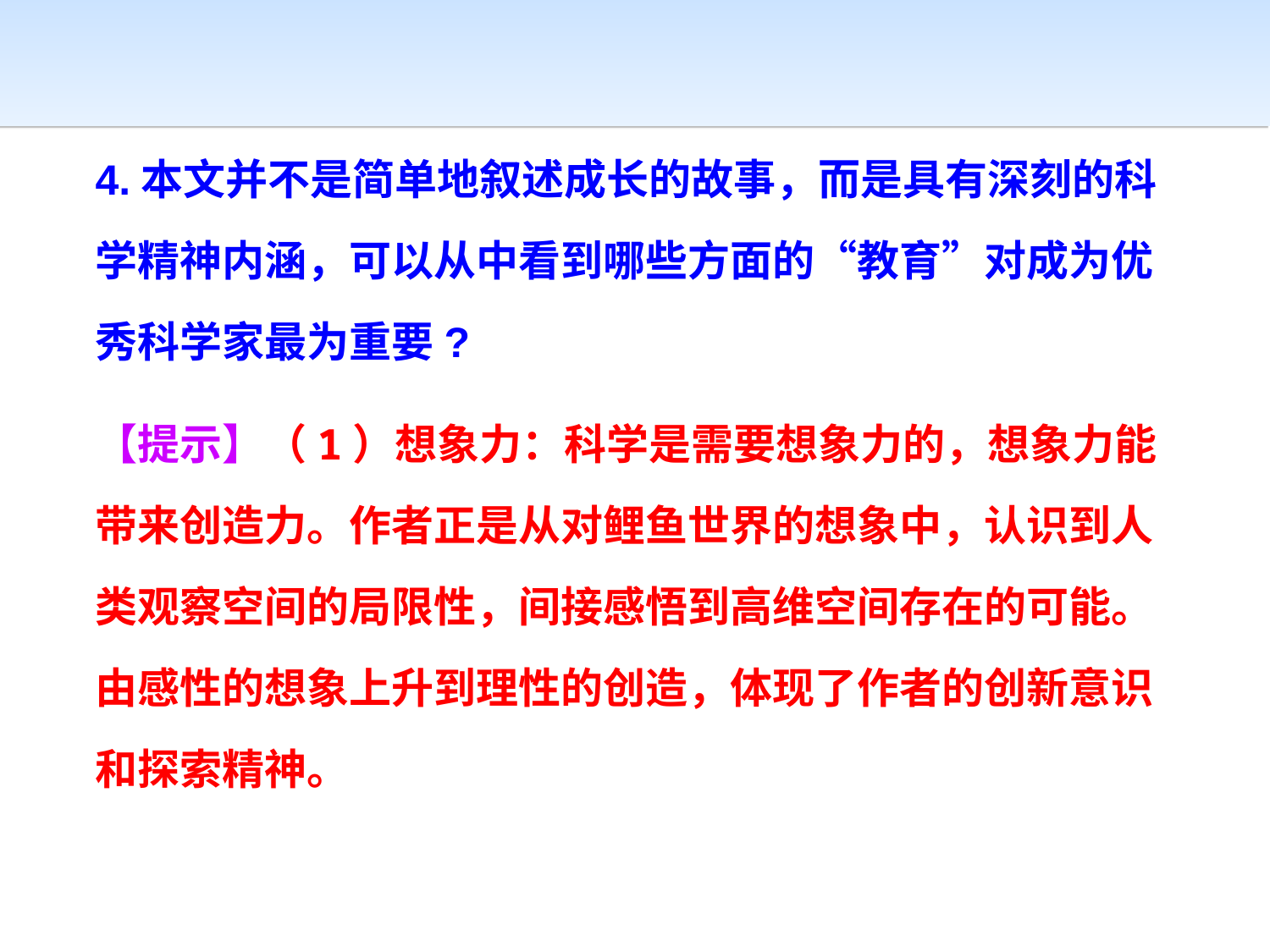

4.本文并不是简单地叙述成长的故事，而是具有深刻的科学精神内涵，可以从中看到哪些方面的“教育”对成为优秀科学家最为重要?
【提示】（1）想象力：科学是需要想象力的，想象力能带来创造力。作者正是从对鲤鱼世界的想象中，认识到人类观察空间的局限性，间接感悟到高维空间存在的可能。由感性的想象上升到理性的创造，体现了作者的创新意识和探索精神。